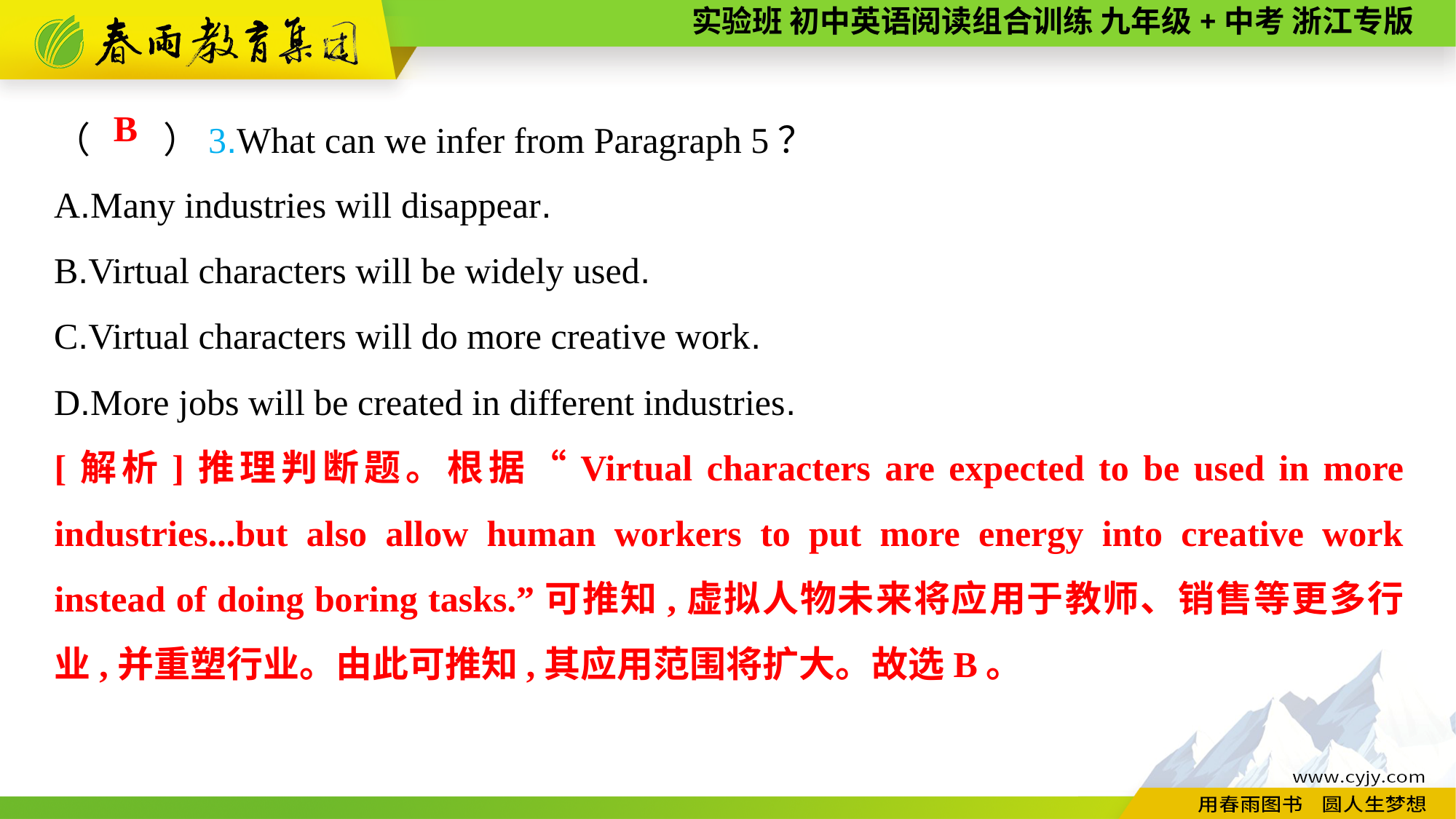

（　　）3.What can we infer from Paragraph 5？
A.Many industries will disappear.
B.Virtual characters will be widely used.
C.Virtual characters will do more creative work.
D.More jobs will be created in different industries.
B
[解析]推理判断题。根据“Virtual characters are expected to be used in more industries...but also allow human workers to put more energy into creative work instead of doing boring tasks.”可推知,虚拟人物未来将应用于教师、销售等更多行业,并重塑行业。由此可推知,其应用范围将扩大。故选B。